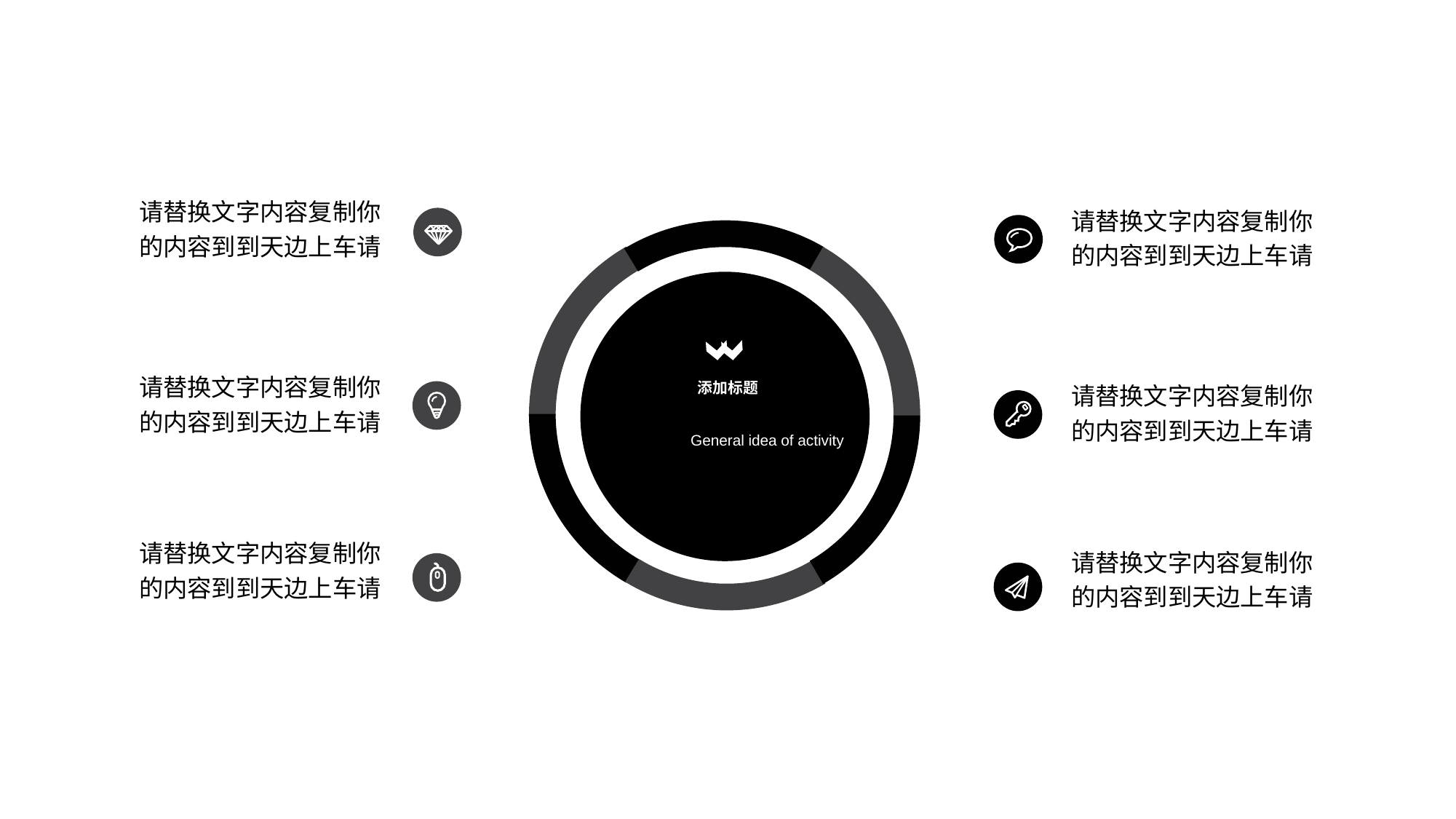

请替换文字内容复制你的内容到到天边上车请
请替换文字内容复制你的内容到到天边上车请

添加标题

General idea of activity

请替换文字内容复制你的内容到到天边上车请
请替换文字内容复制你的内容到到天边上车请
请替换文字内容复制你的内容到到天边上车请
请替换文字内容复制你的内容到到天边上车请